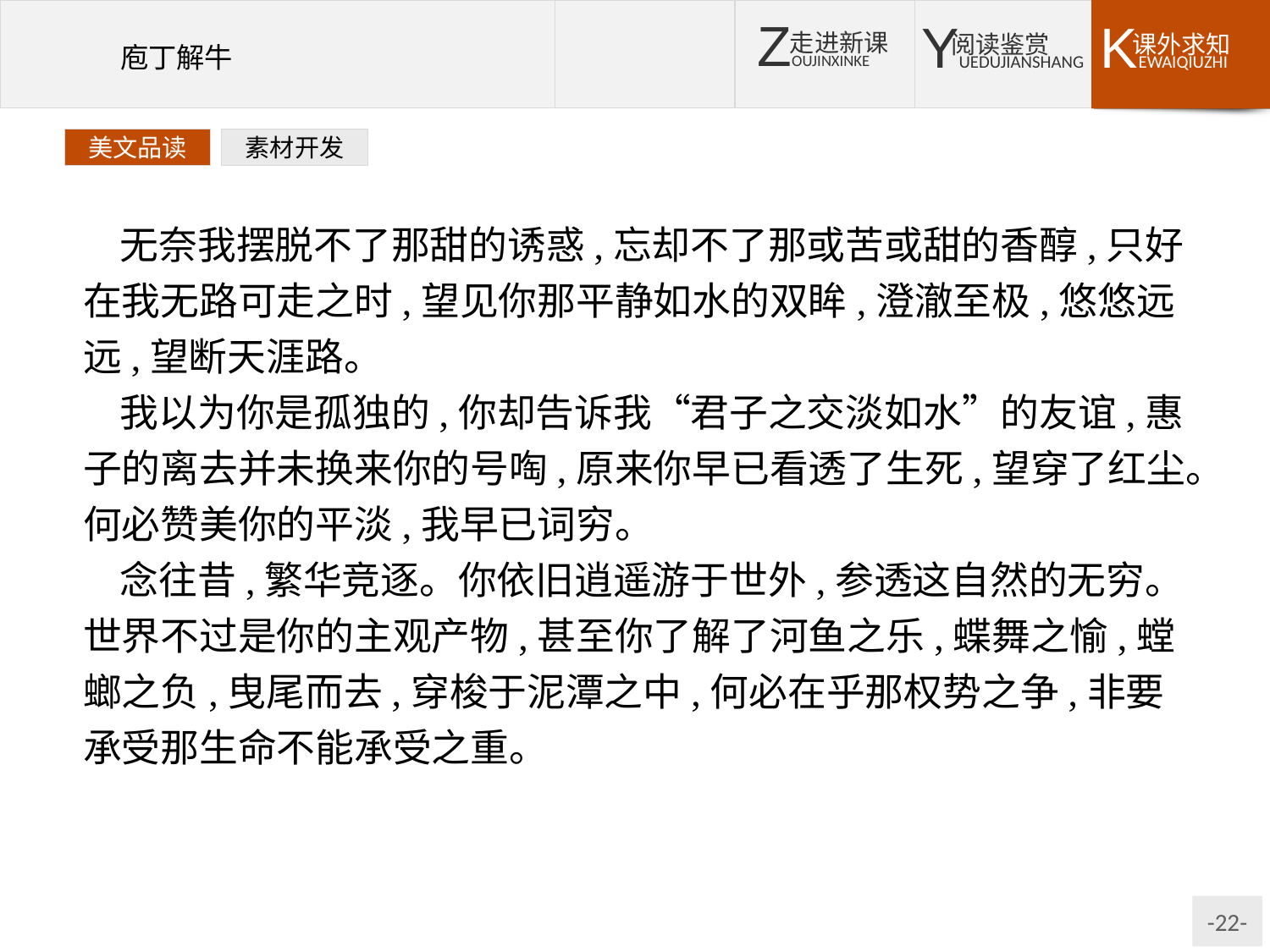

美文品读
素材开发
无奈我摆脱不了那甜的诱惑,忘却不了那或苦或甜的香醇,只好在我无路可走之时,望见你那平静如水的双眸,澄澈至极,悠悠远远,望断天涯路。
我以为你是孤独的,你却告诉我“君子之交淡如水”的友谊,惠子的离去并未换来你的号啕,原来你早已看透了生死,望穿了红尘。何必赞美你的平淡,我早已词穷。
念往昔,繁华竞逐。你依旧逍遥游于世外,参透这自然的无穷。世界不过是你的主观产物,甚至你了解了河鱼之乐,蝶舞之愉,螳螂之负,曳尾而去,穿梭于泥潭之中,何必在乎那权势之争,非要承受那生命不能承受之重。